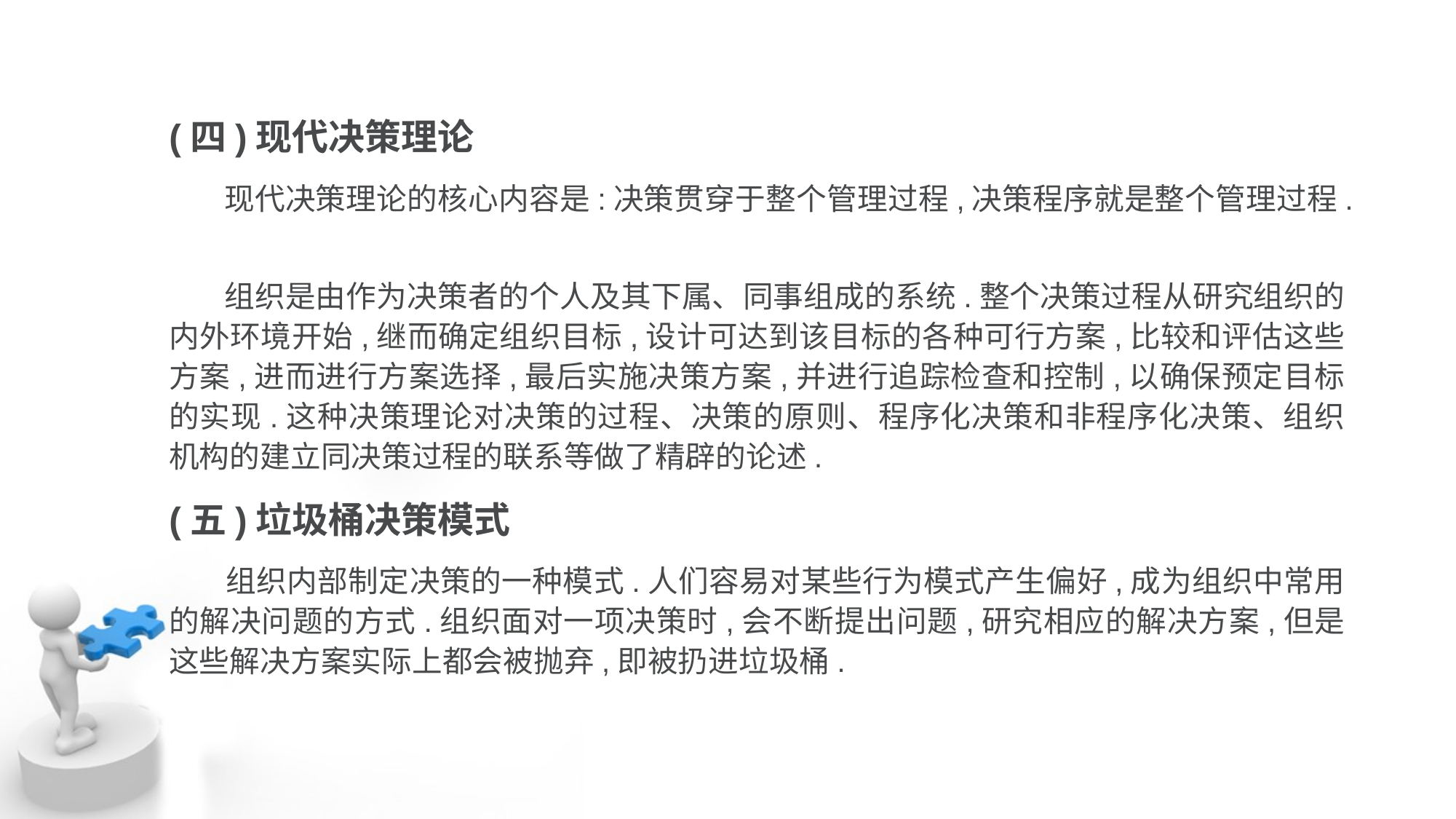

(四)现代决策理论
       现代决策理论的核心内容是:决策贯穿于整个管理过程,决策程序就是整个管理过程.
       组织是由作为决策者的个人及其下属、同事组成的系统.整个决策过程从研究组织的 内外环境开始,继而确定组织目标,设计可达到该目标的各种可行方案,比较和评估这些方案,进而进行方案选择,最后实施决策方案,并进行追踪检查和控制,以确保预定目标的实现.这种决策理论对决策的过程、决策的原则、程序化决策和非程序化决策、组织机构的建立同决策过程的联系等做了精辟的论述.
(五)垃圾桶决策模式
       组织内部制定决策的一种模式.人们容易对某些行为模式产生偏好,成为组织中常用 的解决问题的方式.组织面对一项决策时,会不断提出问题,研究相应的解决方案,但是这些解决方案实际上都会被抛弃,即被扔进垃圾桶.